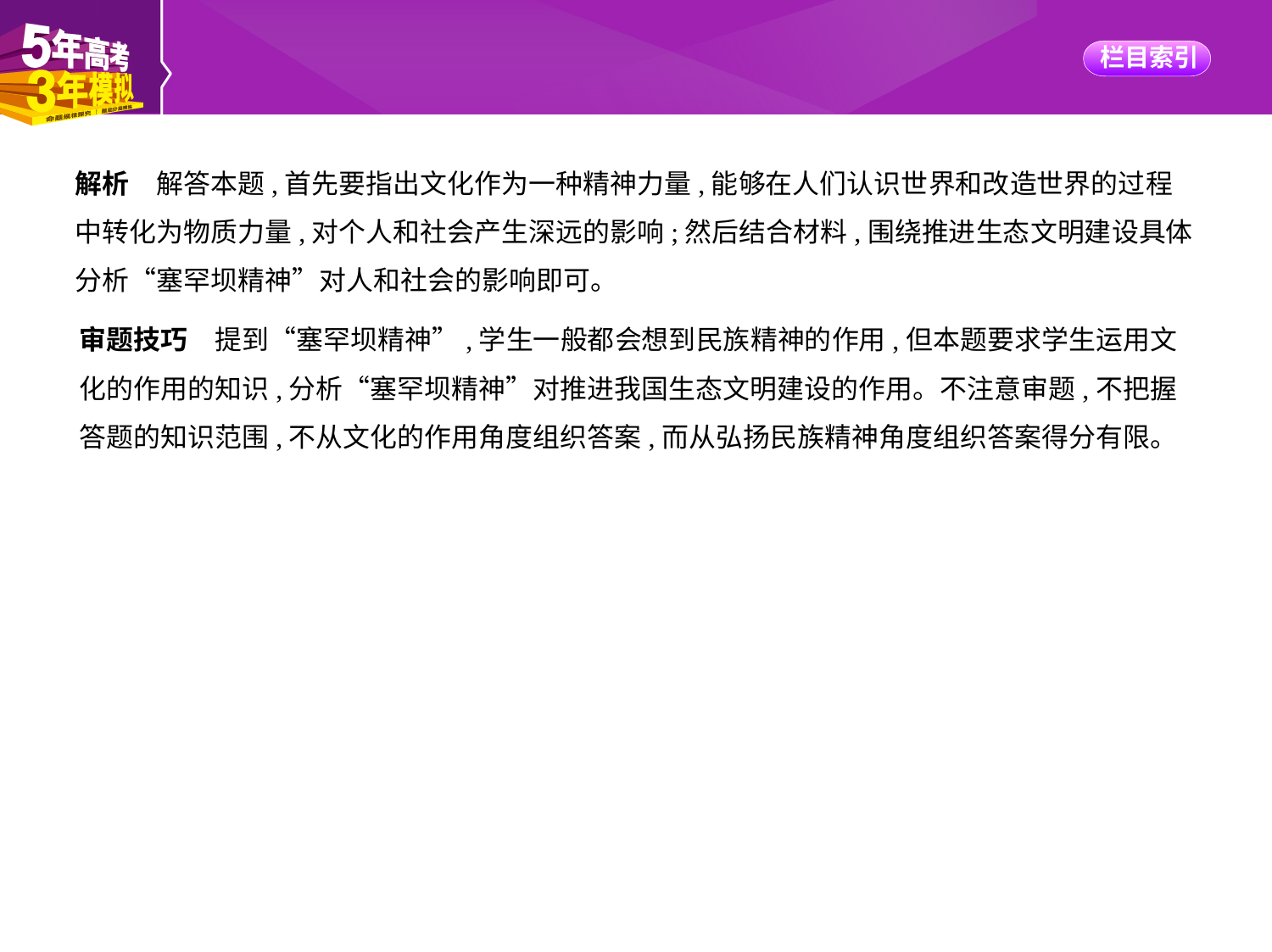

解析　解答本题,首先要指出文化作为一种精神力量,能够在人们认识世界和改造世界的过程
中转化为物质力量,对个人和社会产生深远的影响;然后结合材料,围绕推进生态文明建设具体
分析“塞罕坝精神”对人和社会的影响即可。
审题技巧　提到“塞罕坝精神”,学生一般都会想到民族精神的作用,但本题要求学生运用文
化的作用的知识,分析“塞罕坝精神”对推进我国生态文明建设的作用。不注意审题,不把握
答题的知识范围,不从文化的作用角度组织答案,而从弘扬民族精神角度组织答案得分有限。